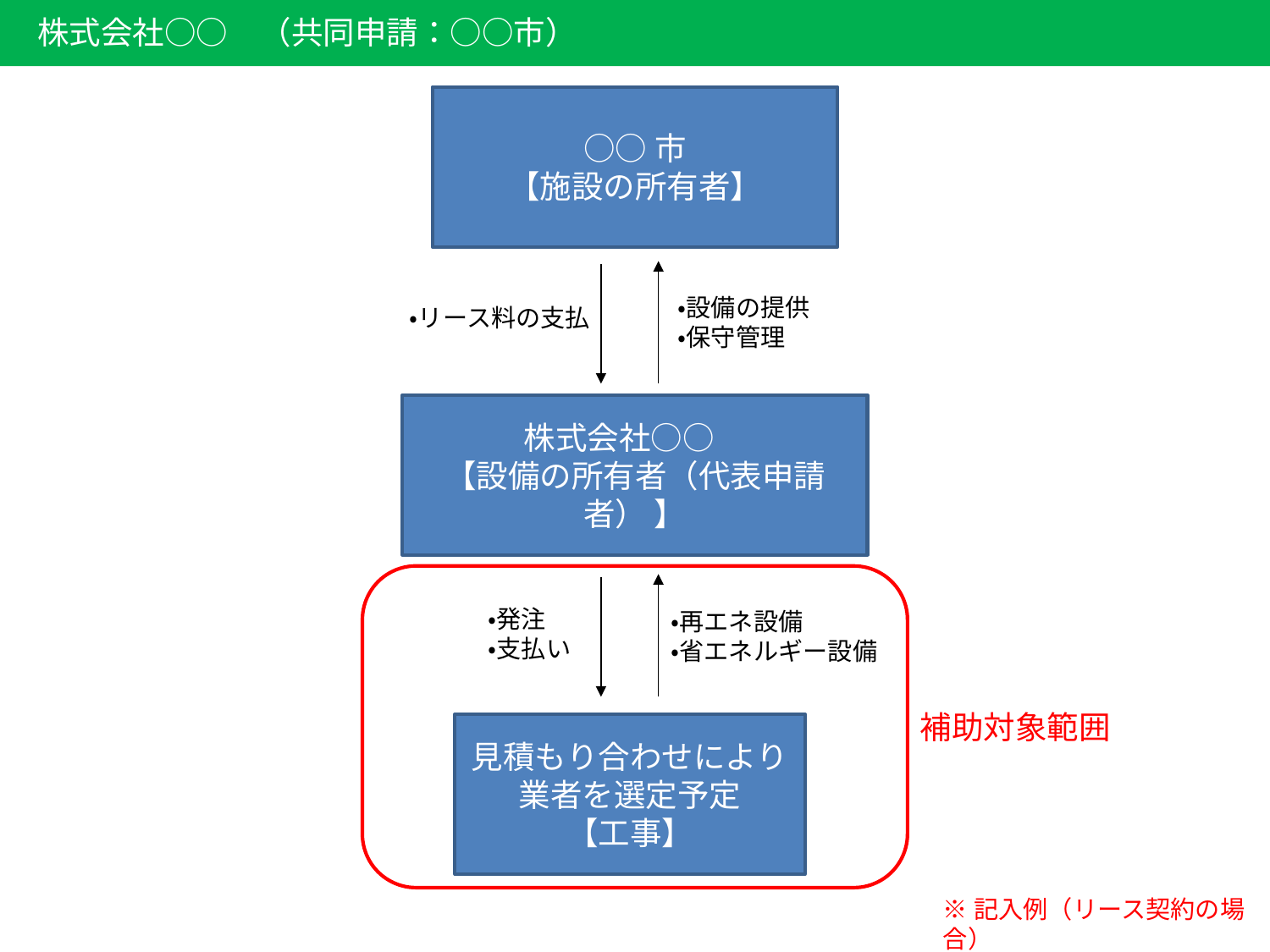

株式会社○○　（共同申請：○○市）
○○市
【施設の所有者】
・設備の提供
・保守管理
・リース料の支払
株式会社○○　
【設備の所有者（代表申請者） 】

・発注
・支払い
・再エネ設備
・省エネルギー設備
補助対象範囲
見積もり合わせにより
業者を選定予定
【工事】
※記入例（リース契約の場合）